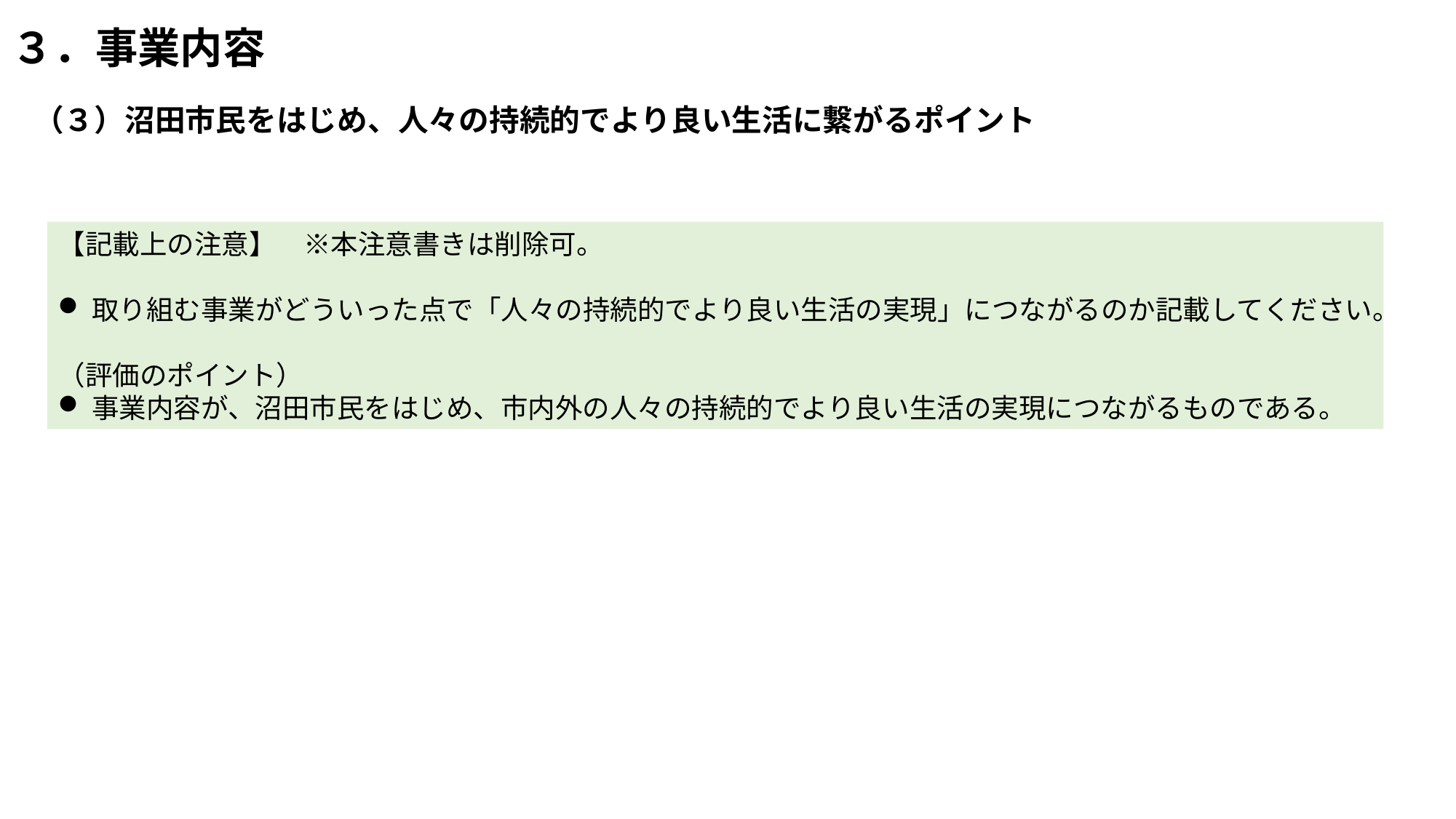

# ３．事業内容
（３）沼田市民をはじめ、人々の持続的でより良い生活に繋がるポイント
【記載上の注意】　※本注意書きは削除可。

取り組む事業がどういった点で「人々の持続的でより良い生活の実現」につながるのか記載してください。

（評価のポイント）
事業内容が、沼田市民をはじめ、市内外の人々の持続的でより良い生活の実現につながるものである。